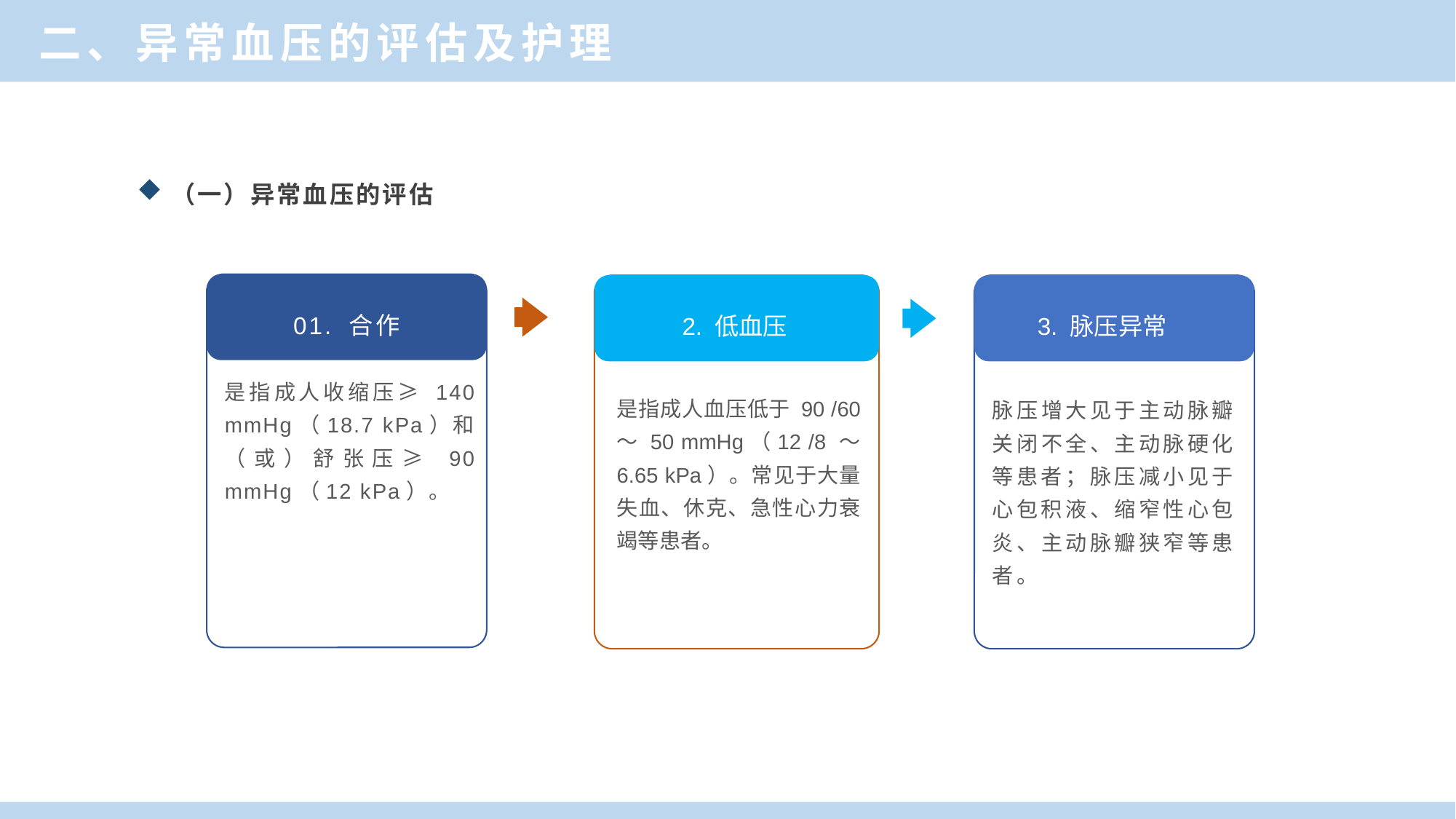

二、异常血压的评估及护理
（一）异常血压的评估

01. 合作

是指成人收缩压≥ 140 mmHg（18.7 kPa）和（或）舒张压≥ 90 mmHg（12 kPa）。

2. 低血压

是指成人血压低于 90 /60 ～ 50 mmHg（12 /8 ～ 6.65 kPa）。常见于大量失血、休克、急性心力衰竭等患者。

3. 脉压异常
脉压增大见于主动脉瓣关闭不全、主动脉硬化等患者；脉压减小见于心包积液、缩窄性心包炎、主动脉瓣狭窄等患者。